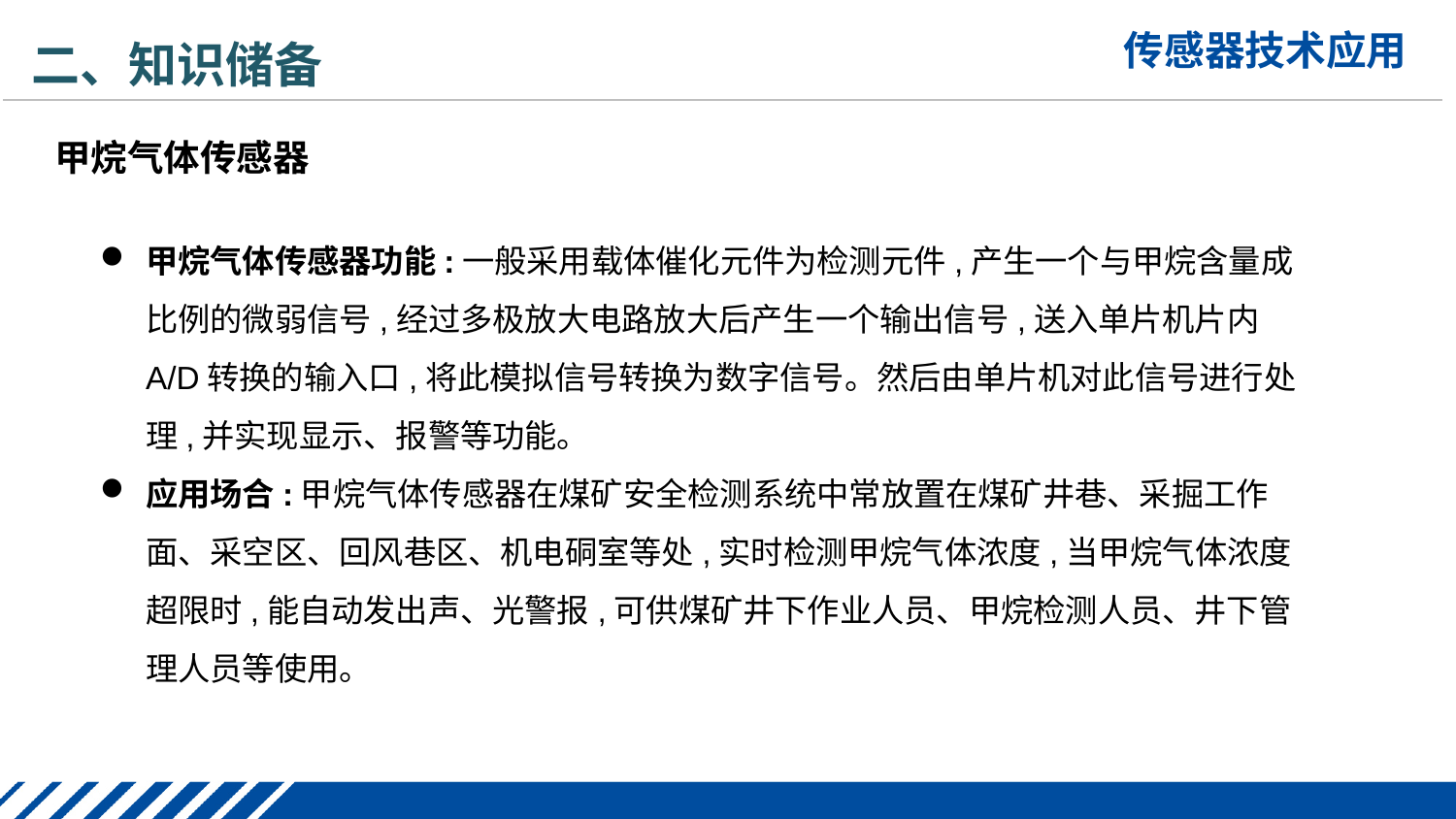

二、知识储备
甲烷气体传感器
甲烷气体传感器功能:一般采用载体催化元件为检测元件,产生一个与甲烷含量成比例的微弱信号,经过多极放大电路放大后产生一个输出信号,送入单片机片内A/D转换的输入口,将此模拟信号转换为数字信号。然后由单片机对此信号进行处理,并实现显示、报警等功能。
应用场合:甲烷气体传感器在煤矿安全检测系统中常放置在煤矿井巷、采掘工作面、采空区、回风巷区、机电硐室等处,实时检测甲烷气体浓度,当甲烷气体浓度超限时,能自动发出声、光警报,可供煤矿井下作业人员、甲烷检测人员、井下管理人员等使用。